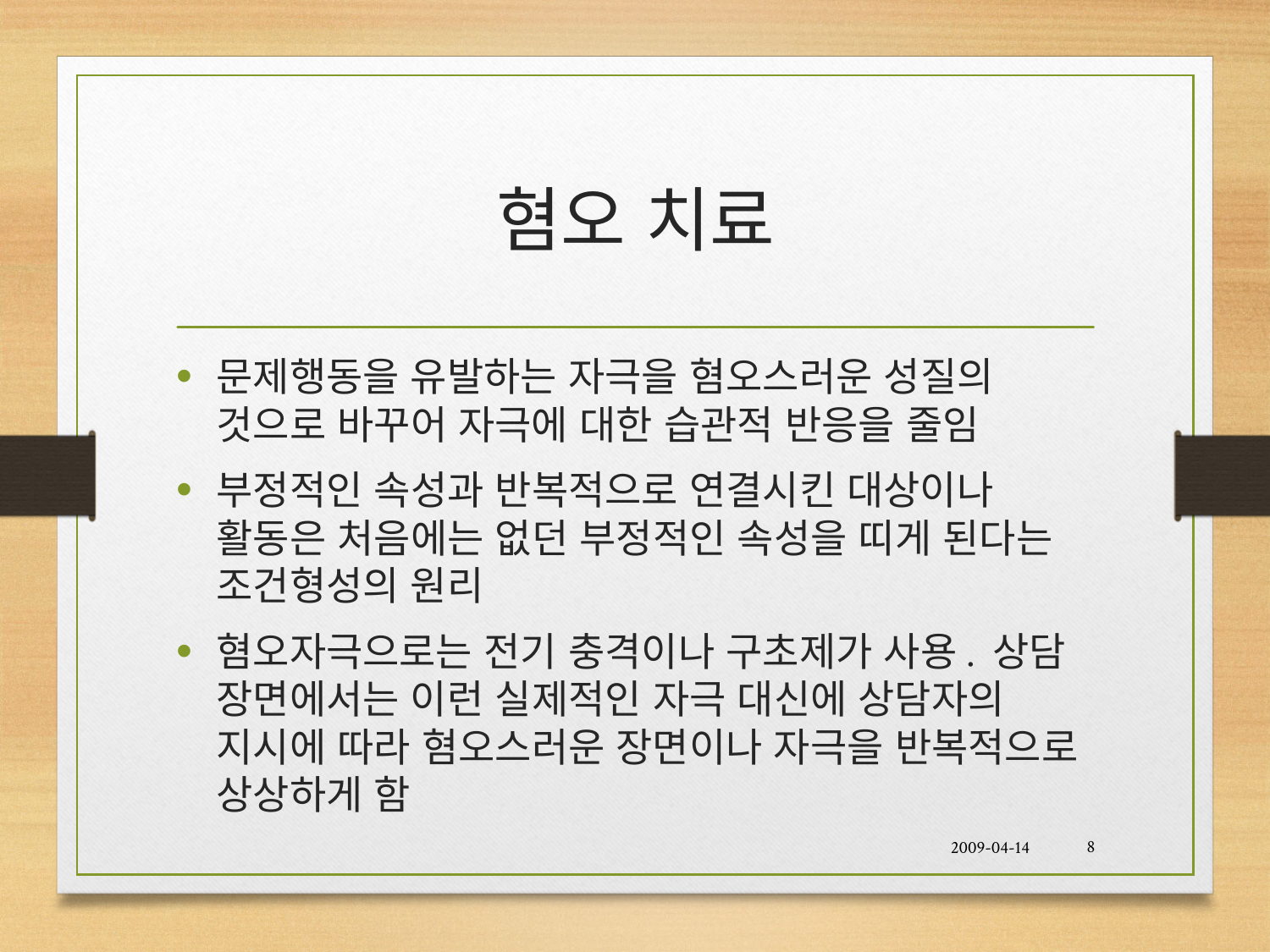

# 혐오 치료
문제행동을 유발하는 자극을 혐오스러운 성질의 것으로 바꾸어 자극에 대한 습관적 반응을 줄임
부정적인 속성과 반복적으로 연결시킨 대상이나 활동은 처음에는 없던 부정적인 속성을 띠게 된다는 조건형성의 원리
혐오자극으로는 전기 충격이나 구초제가 사용. 상담 장면에서는 이런 실제적인 자극 대신에 상담자의 지시에 따라 혐오스러운 장면이나 자극을 반복적으로 상상하게 함
2009-04-14
8